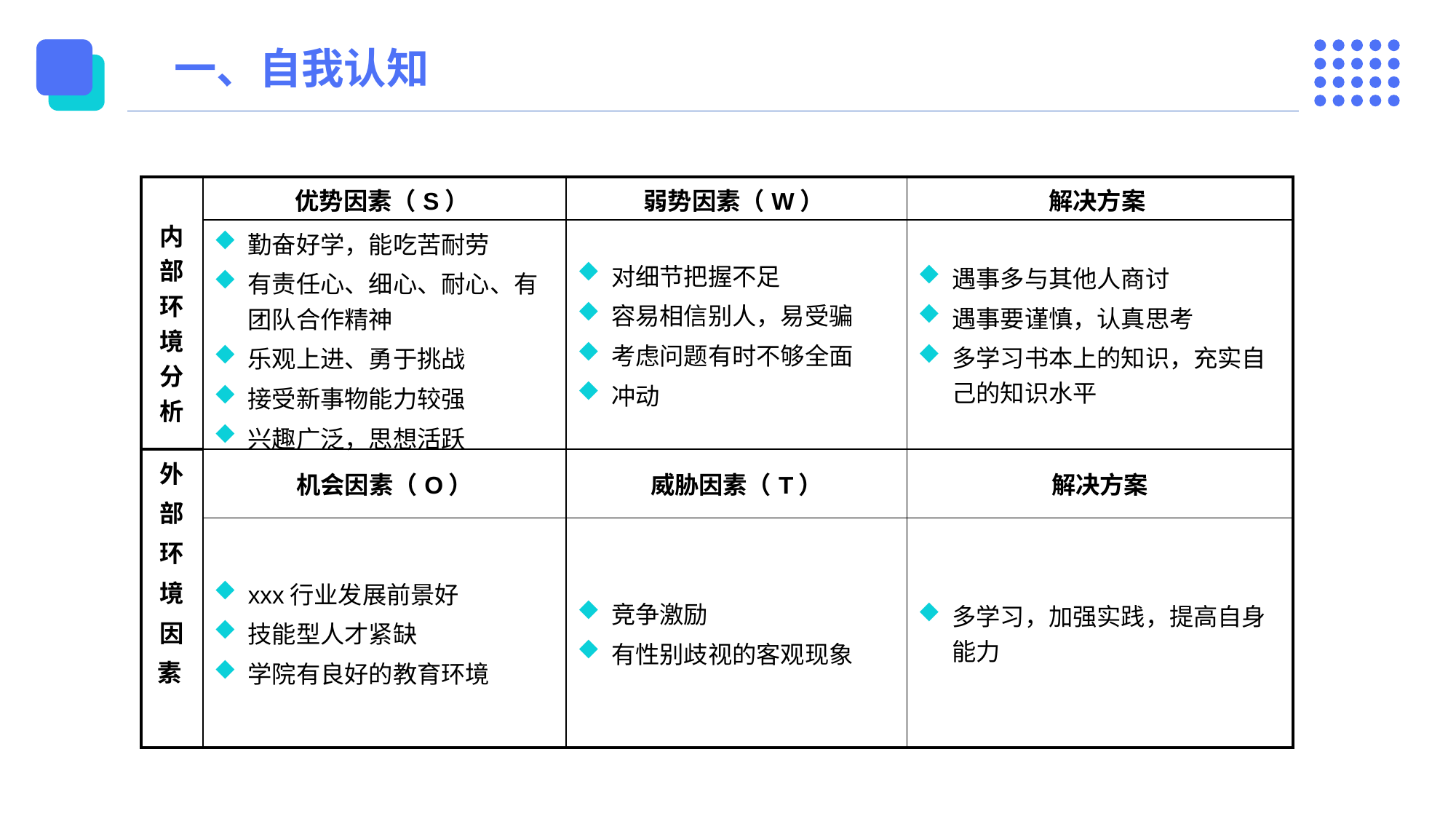

一、自我认知
| 内部环境分析 | 优势因素（S） | 弱势因素（W） | 解决方案 |
| --- | --- | --- | --- |
|  | 勤奋好学，能吃苦耐劳 有责任心、细心、耐心、有团队合作精神 乐观上进、勇于挑战 接受新事物能力较强 兴趣广泛，思想活跃 | 对细节把握不足 容易相信别人，易受骗 考虑问题有时不够全面 冲动 | 遇事多与其他人商讨 遇事要谨慎，认真思考 多学习书本上的知识，充实自己的知识水平 |
| 外 部 环 境 因 素 | 机会因素（O） | 威胁因素（T） | 解决方案 |
|  | xxx行业发展前景好 技能型人才紧缺 学院有良好的教育环境 | 竞争激励 有性别歧视的客观现象 | 多学习，加强实践，提高自身能力 |